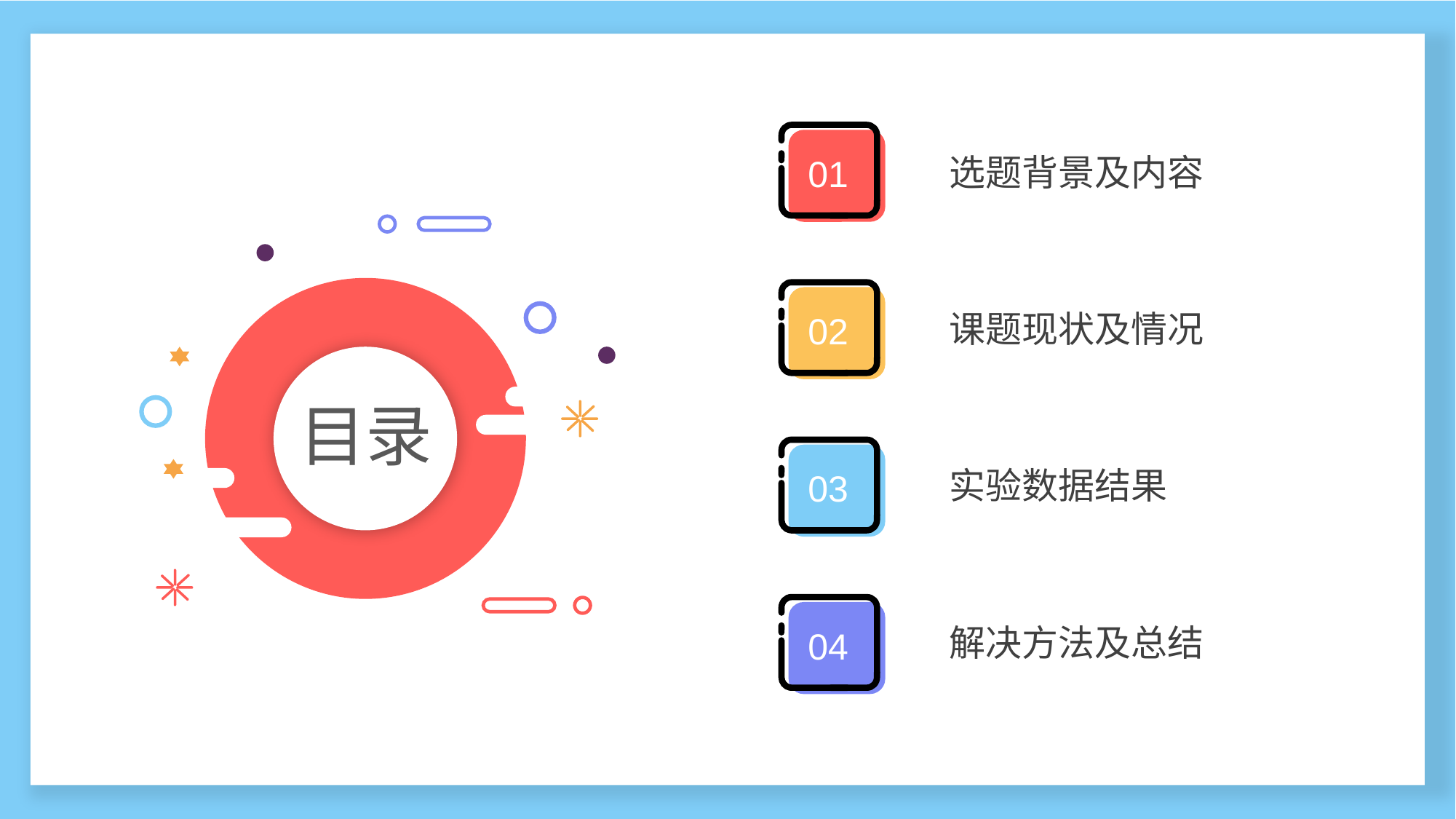

01
选题背景及内容

02
课题现状及情况
目录

03
实验数据结果

04
解决方法及总结